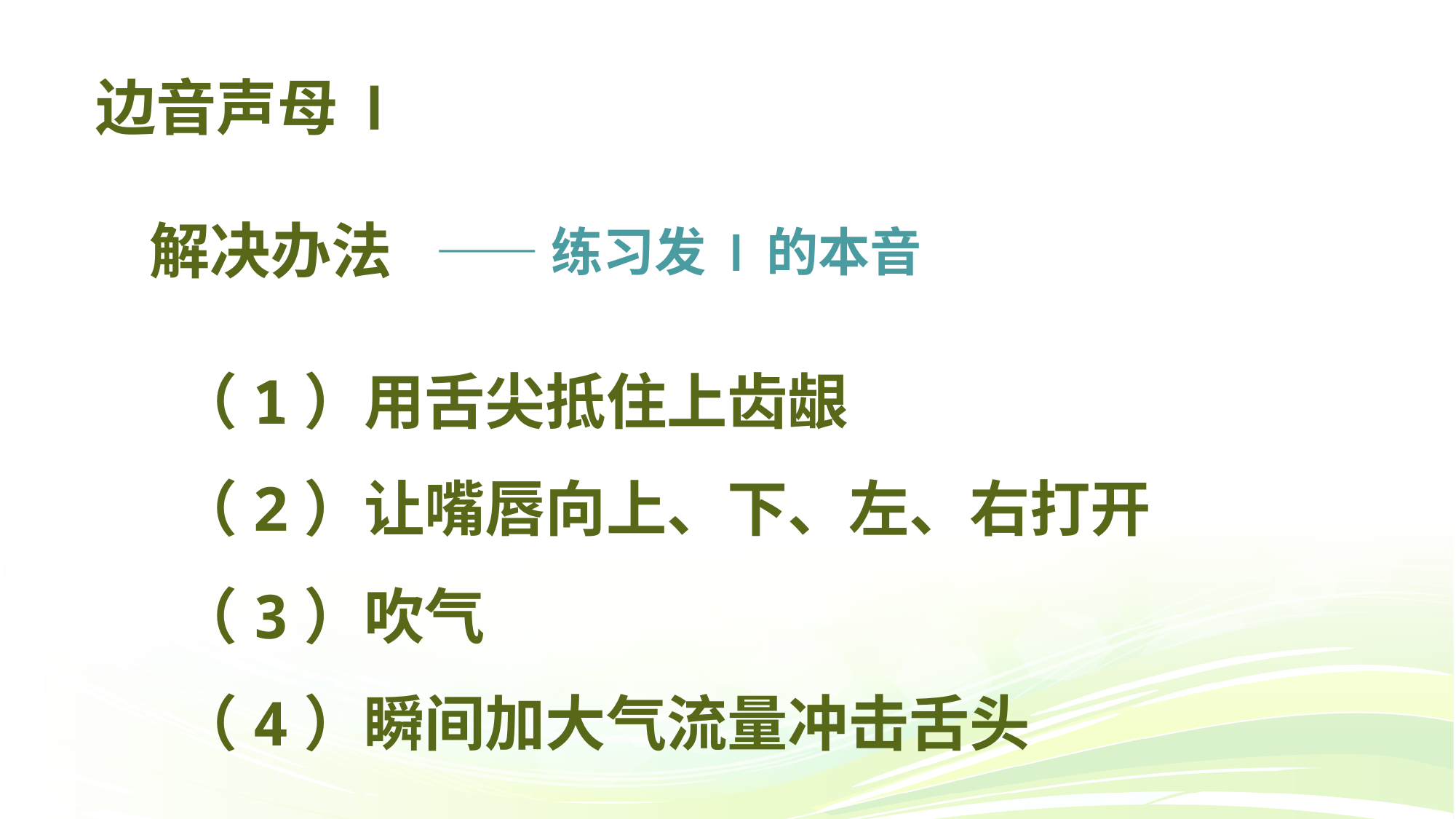

# 边音声母 l
——练习发 l 的本音
  解决办法

    （1）用舌尖抵住上齿龈
    （2）让嘴唇向上、下、左、右打开
    （3）吹气
    （4）瞬间加大气流量冲击舌头